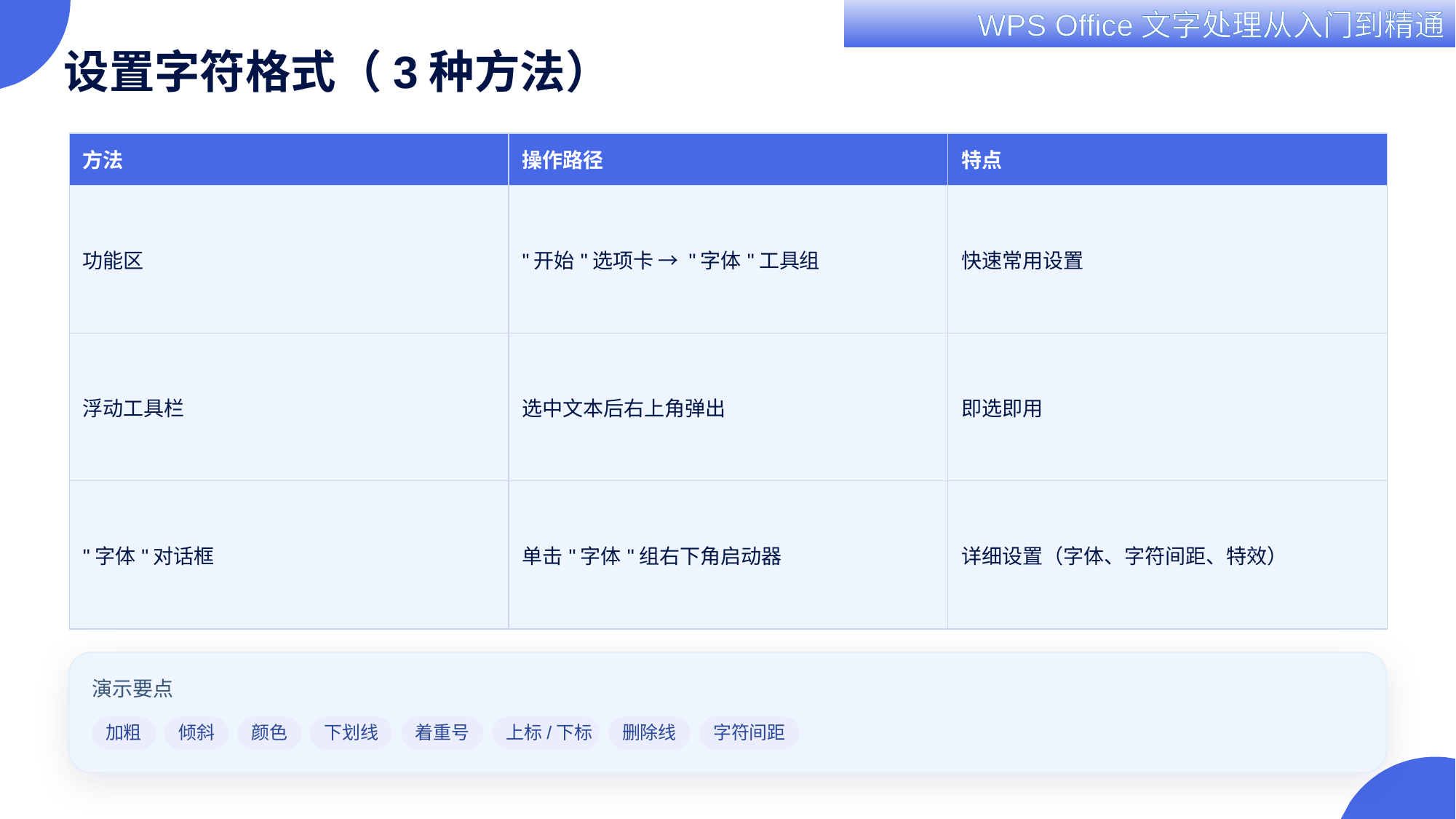

设置字符格式（3种方法）
| 方法 | 操作路径 | 特点 |
| --- | --- | --- |
| 功能区 | "开始"选项卡 → "字体"工具组 | 快速常用设置 |
| 浮动工具栏 | 选中文本后右上角弹出 | 即选即用 |
| "字体"对话框 | 单击"字体"组右下角启动器 | 详细设置（字体、字符间距、特效） |

演示要点

加粗
倾斜
颜色
下划线
着重号
上标/下标
删除线
字符间距